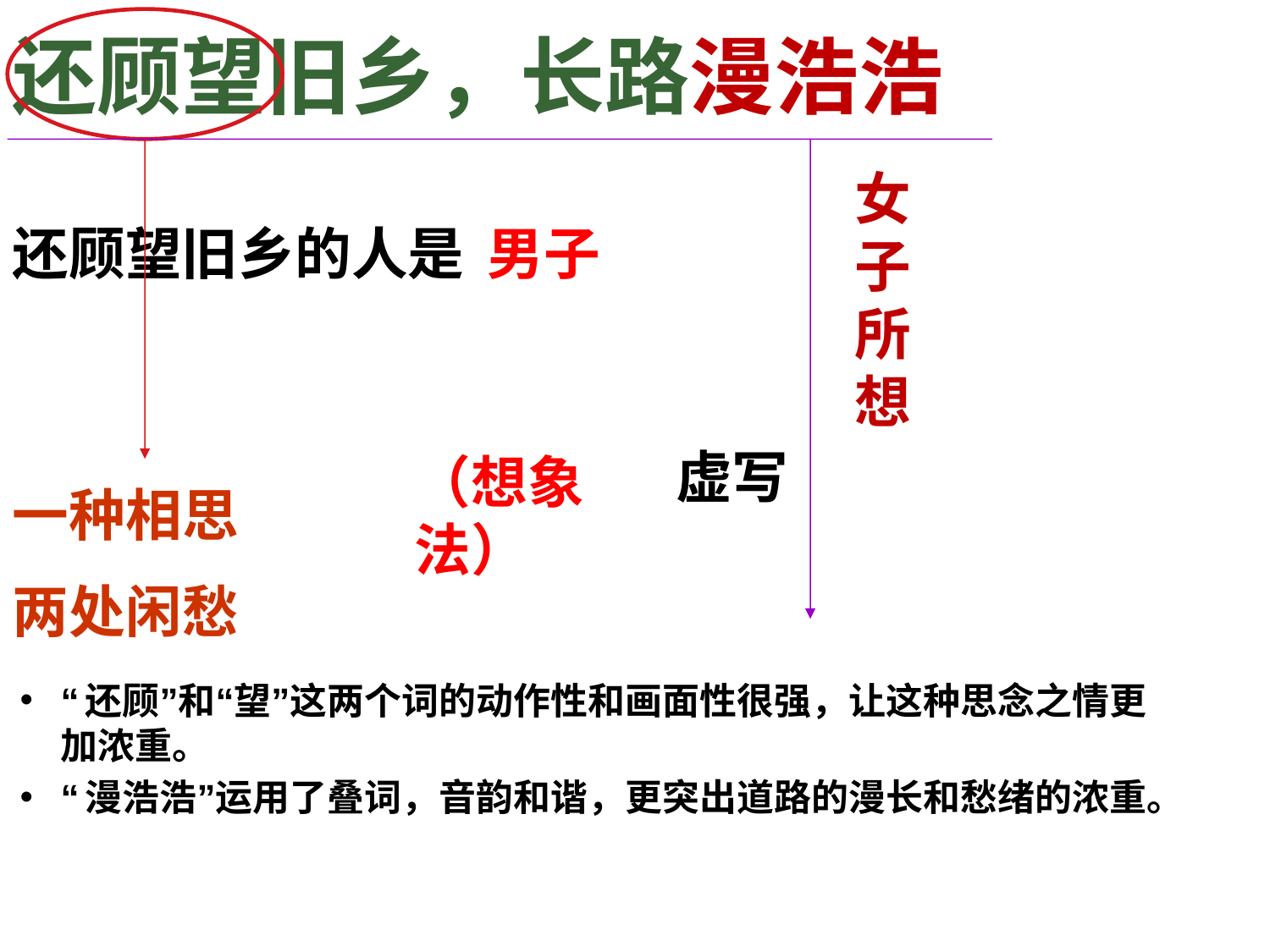

还顾望旧乡，长路漫浩浩

女子所想
还顾望旧乡的人是
男子
虚写
（想象法）
一种相思
两处闲愁
“还顾”和“望”这两个词的动作性和画面性很强，让这种思念之情更加浓重。
“漫浩浩”运用了叠词，音韵和谐，更突出道路的漫长和愁绪的浓重。